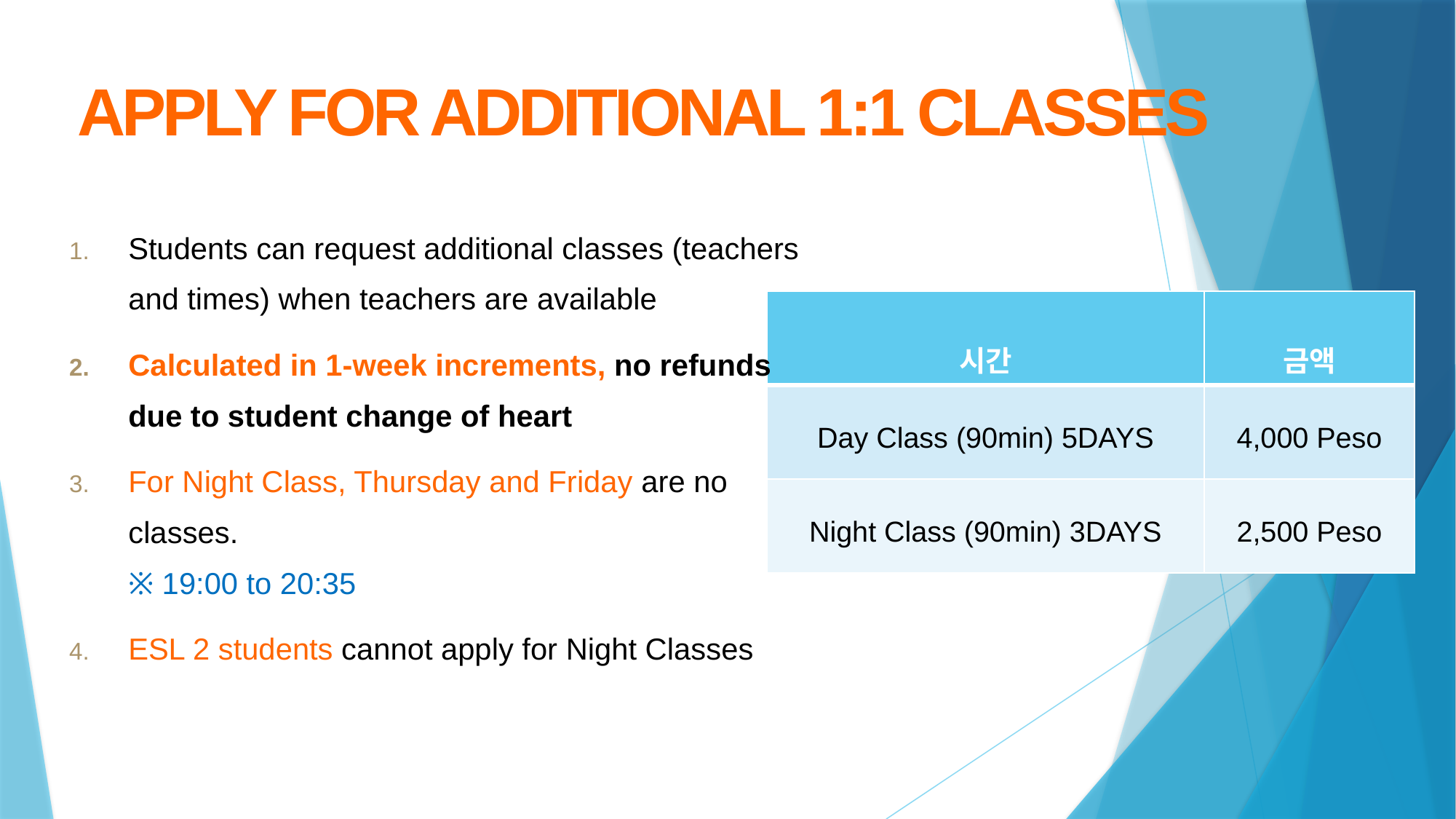

Apply for additional 1:1 classes
Students can request additional classes (teachers and times) when teachers are available
Calculated in 1-week increments, no refunds due to student change of heart
For Night Class, Thursday and Friday are no classes.
※ 19:00 to 20:35
ESL 2 students cannot apply for Night Classes
| 시간 | 금액 |
| --- | --- |
| Day Class (90min) 5DAYS | 4,000 Peso |
| Night Class (90min) 3DAYS | 2,500 Peso |